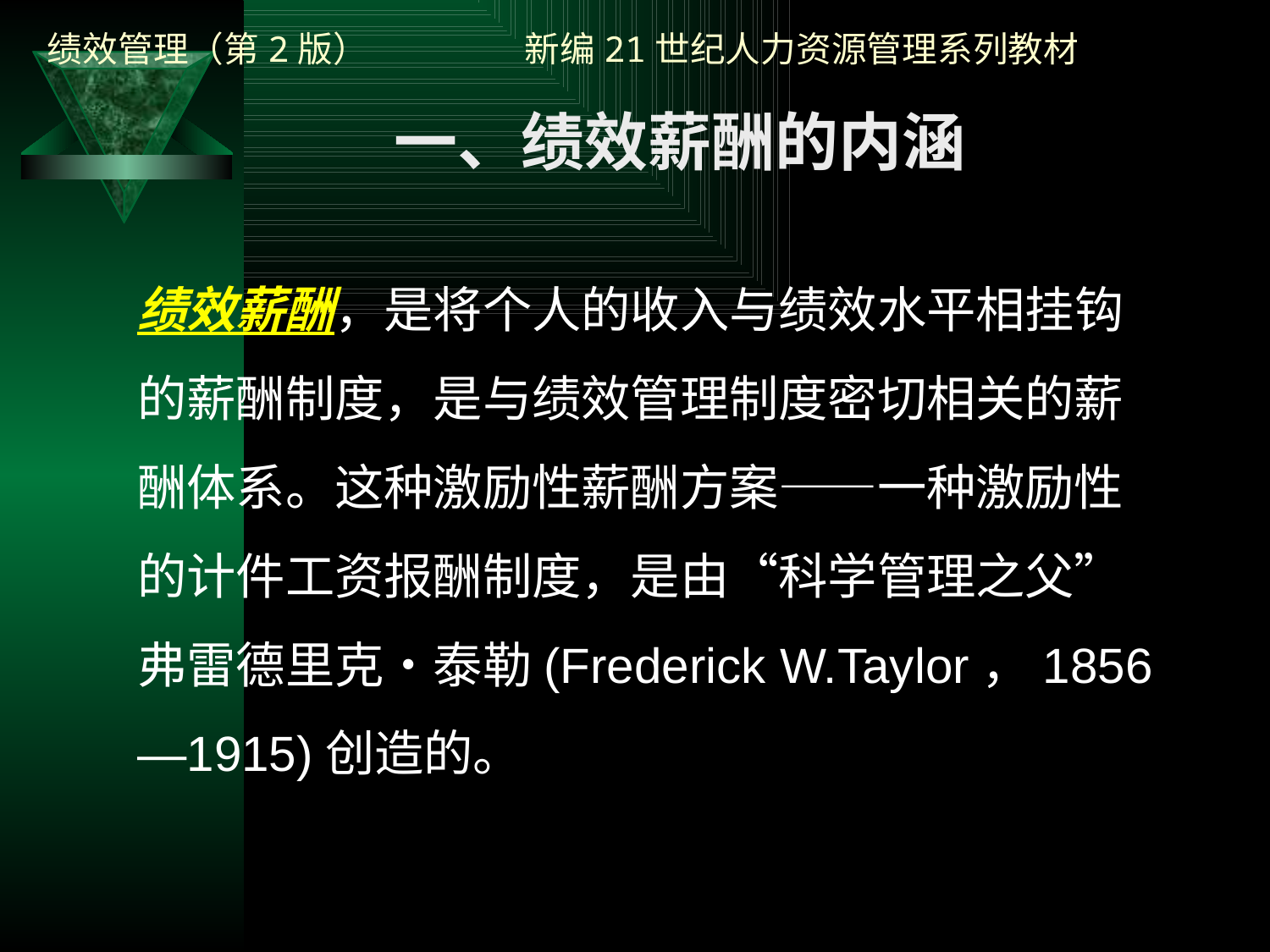

一、绩效薪酬的内涵
绩效薪酬，是将个人的收入与绩效水平相挂钩的薪酬制度，是与绩效管理制度密切相关的薪酬体系。这种激励性薪酬方案——一种激励性的计件工资报酬制度，是由“科学管理之父”弗雷德里克•泰勒(Frederick W.Taylor，1856—1915)创造的。